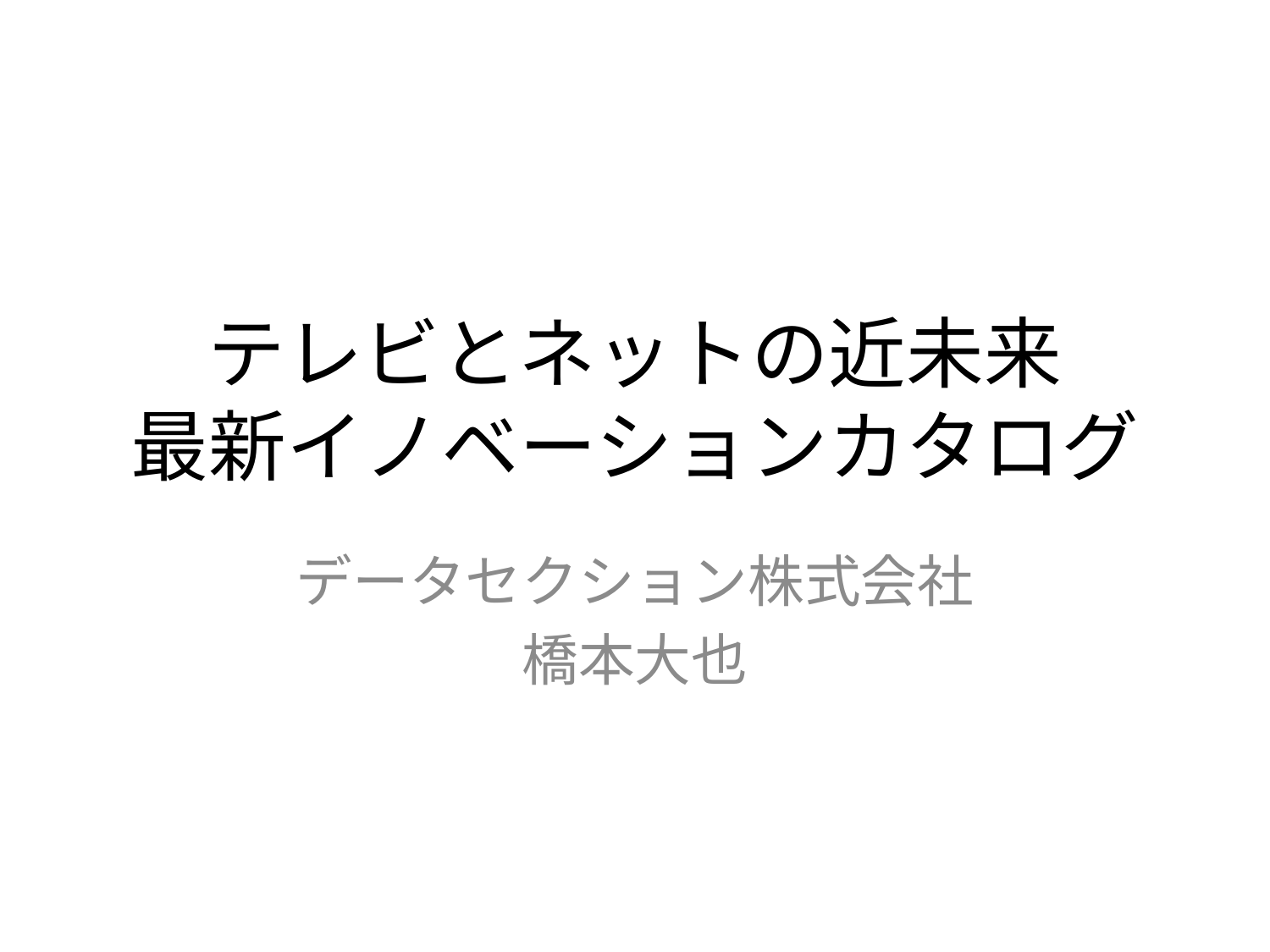

# テレビとネットの近未来 最新イノベーションカタログ
データセクション株式会社
橋本大也